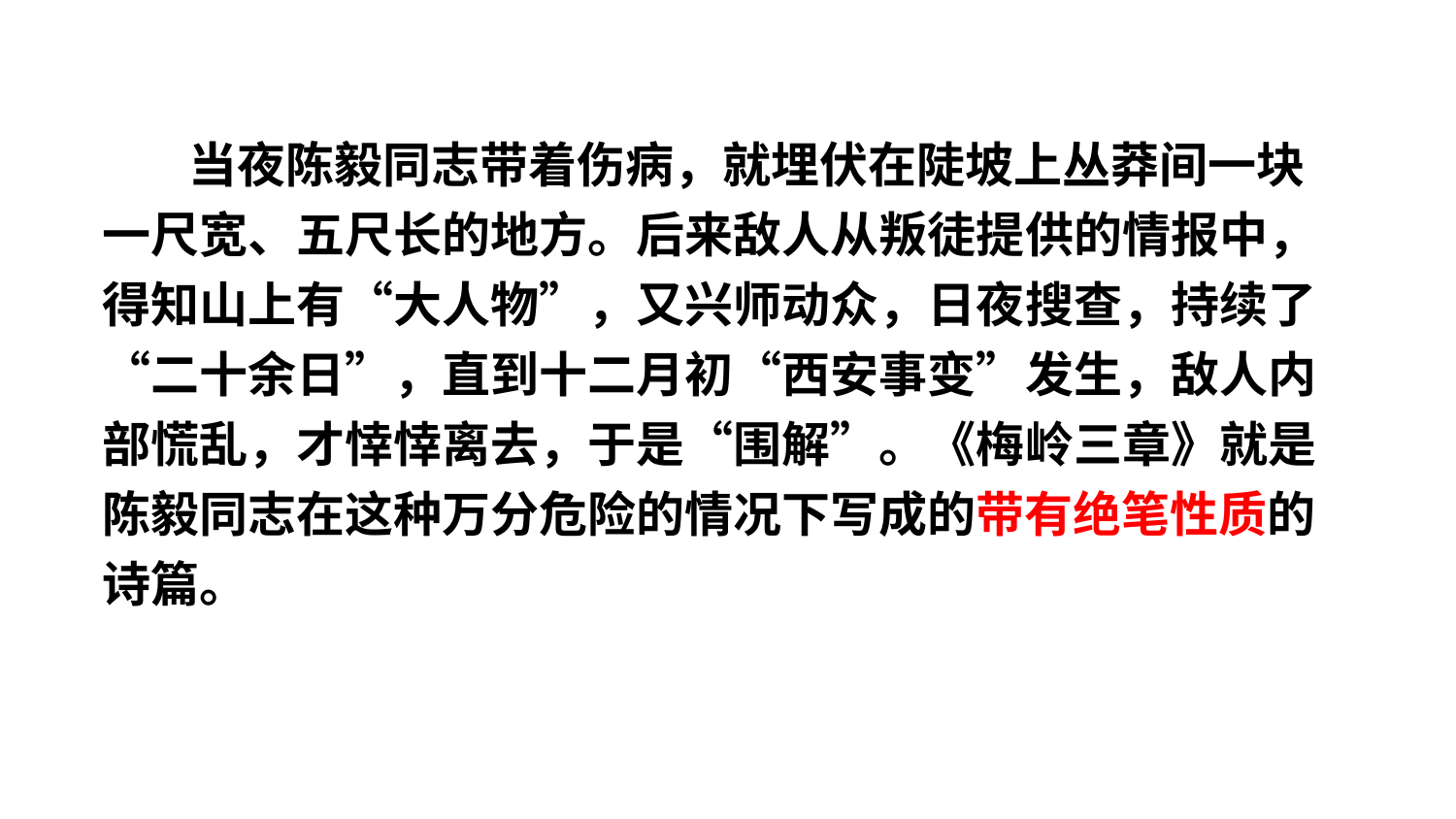

当夜陈毅同志带着伤病，就埋伏在陡坡上丛莽间一块一尺宽、五尺长的地方。后来敌人从叛徒提供的情报中，得知山上有“大人物”，又兴师动众，日夜搜查，持续了“二十余日”，直到十二月初“西安事变”发生，敌人内部慌乱，才悻悻离去，于是“围解”。《梅岭三章》就是陈毅同志在这种万分危险的情况下写成的带有绝笔性质的诗篇。